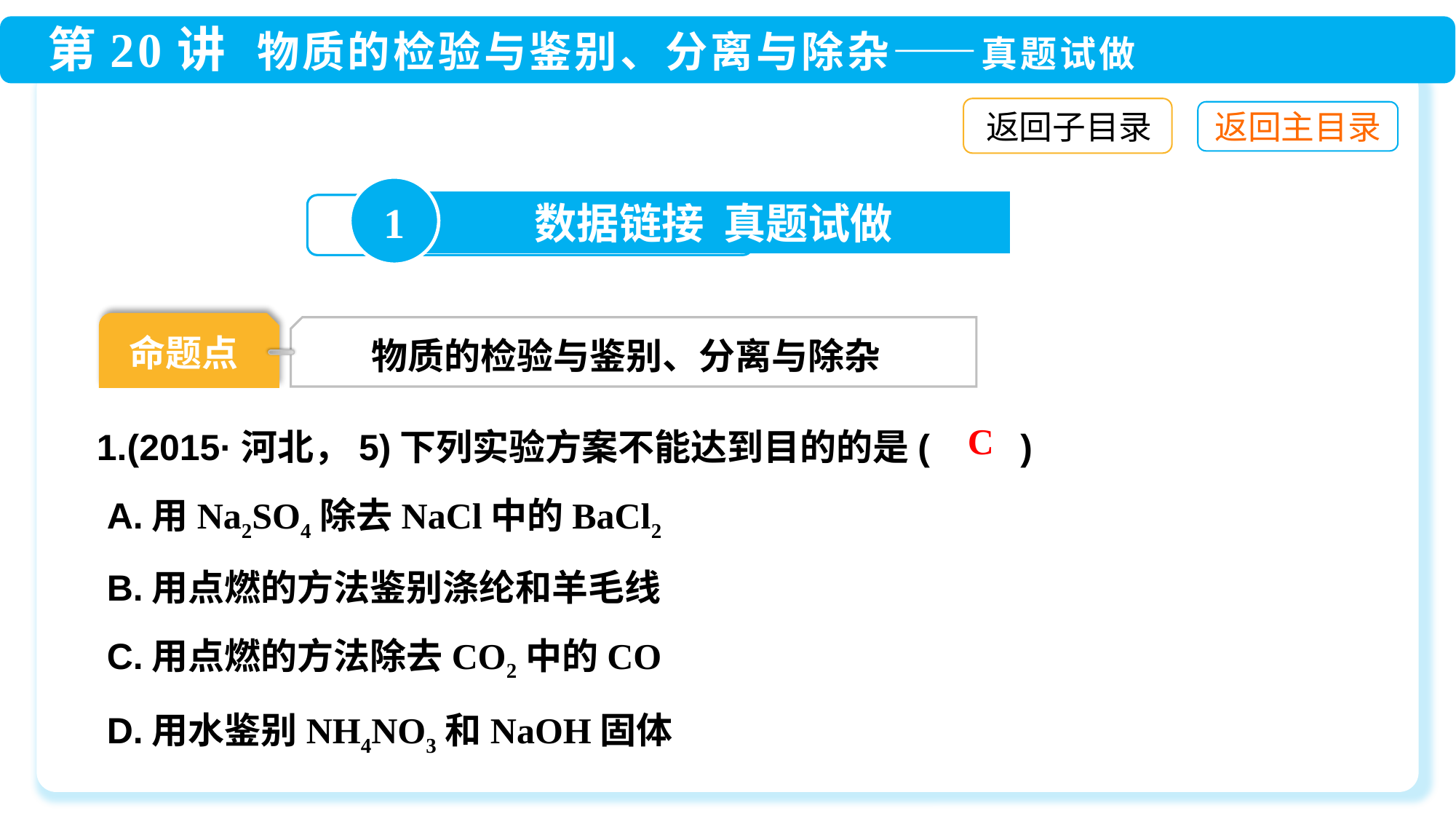

返回子目录

1
数据链接  真题试做

命题点
 物质的检验与鉴别、分离与除杂

1.(2015·河北，5)下列实验方案不能达到目的的是(　　)
 A.用Na2SO4除去NaCl中的BaCl2
 B.用点燃的方法鉴别涤纶和羊毛线
 C.用点燃的方法除去CO2中的CO
 D.用水鉴别NH4NO3和NaOH固体
C